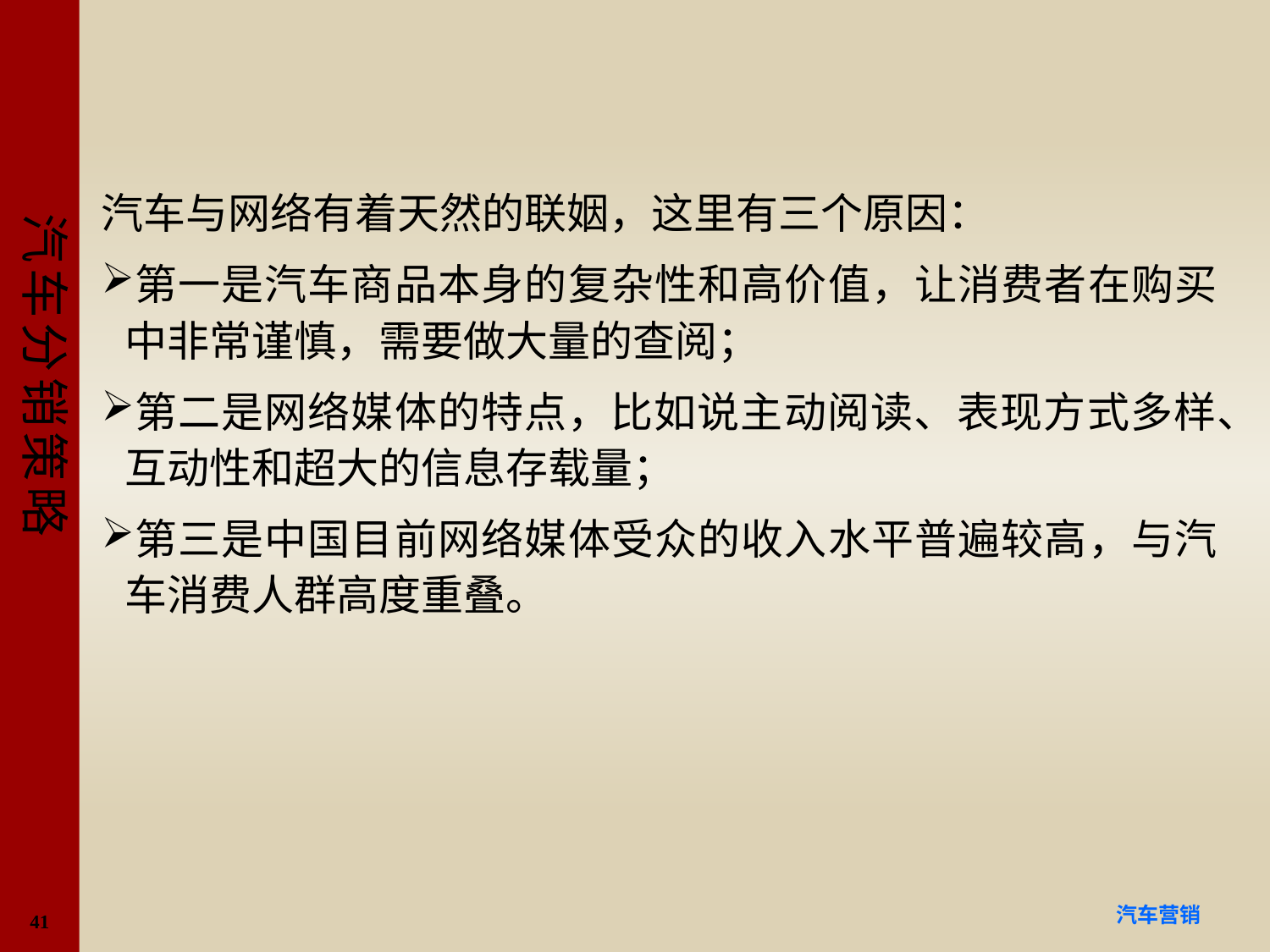

#
汽车与网络有着天然的联姻，这里有三个原因：
第一是汽车商品本身的复杂性和高价值，让消费者在购买中非常谨慎，需要做大量的查阅；
第二是网络媒体的特点，比如说主动阅读、表现方式多样、互动性和超大的信息存载量；
第三是中国目前网络媒体受众的收入水平普遍较高，与汽车消费人群高度重叠。
41